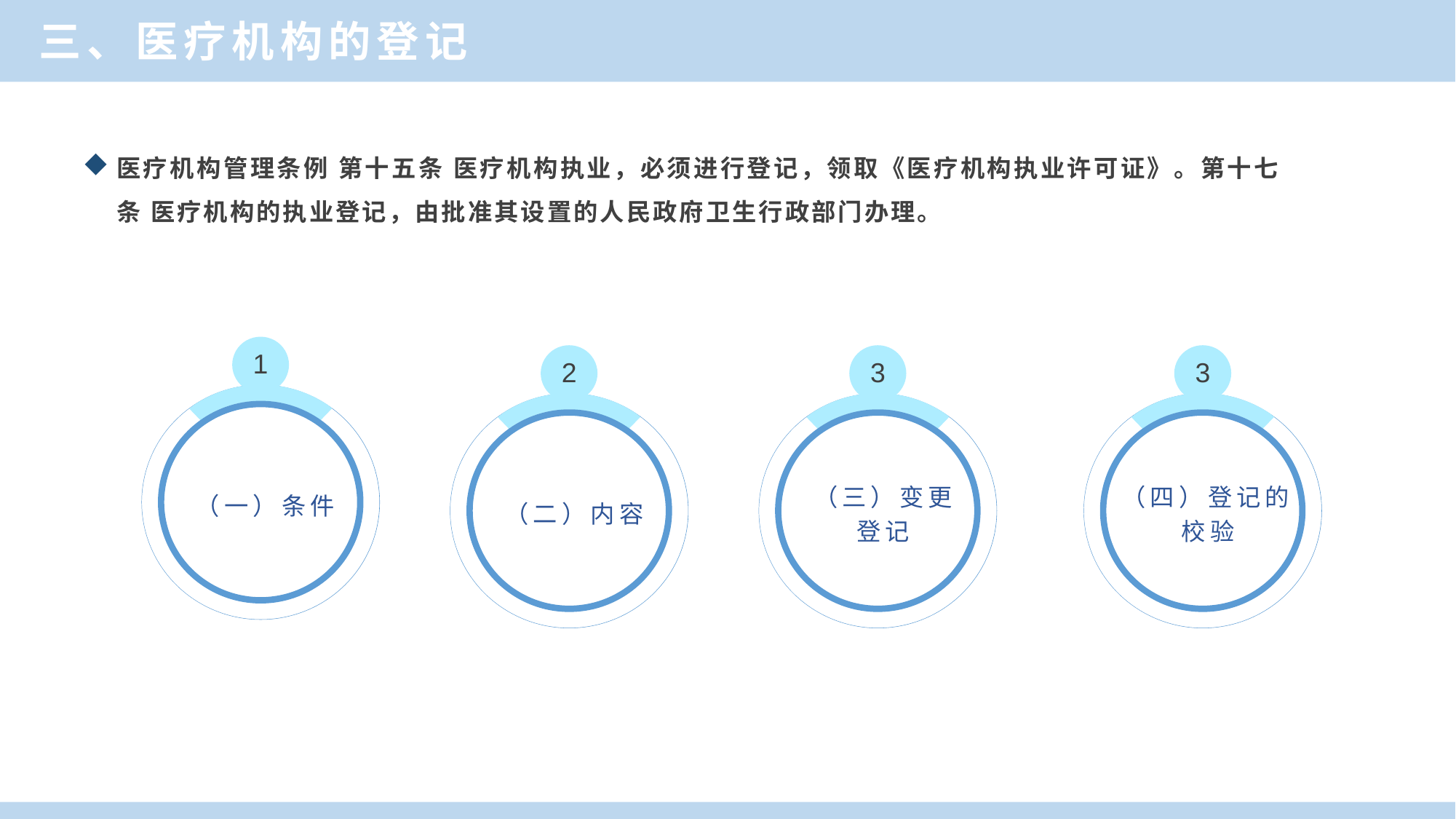

三、医疗机构的登记
医疗机构管理条例 第十五条 医疗机构执业，必须进行登记，领取《医疗机构执业许可证》。第十七条 医疗机构的执业登记，由批准其设置的人民政府卫生行政部门办理。

1

（一）条件

2

（二）内容

3

（三）变更
登记

3

（四）登记的校验